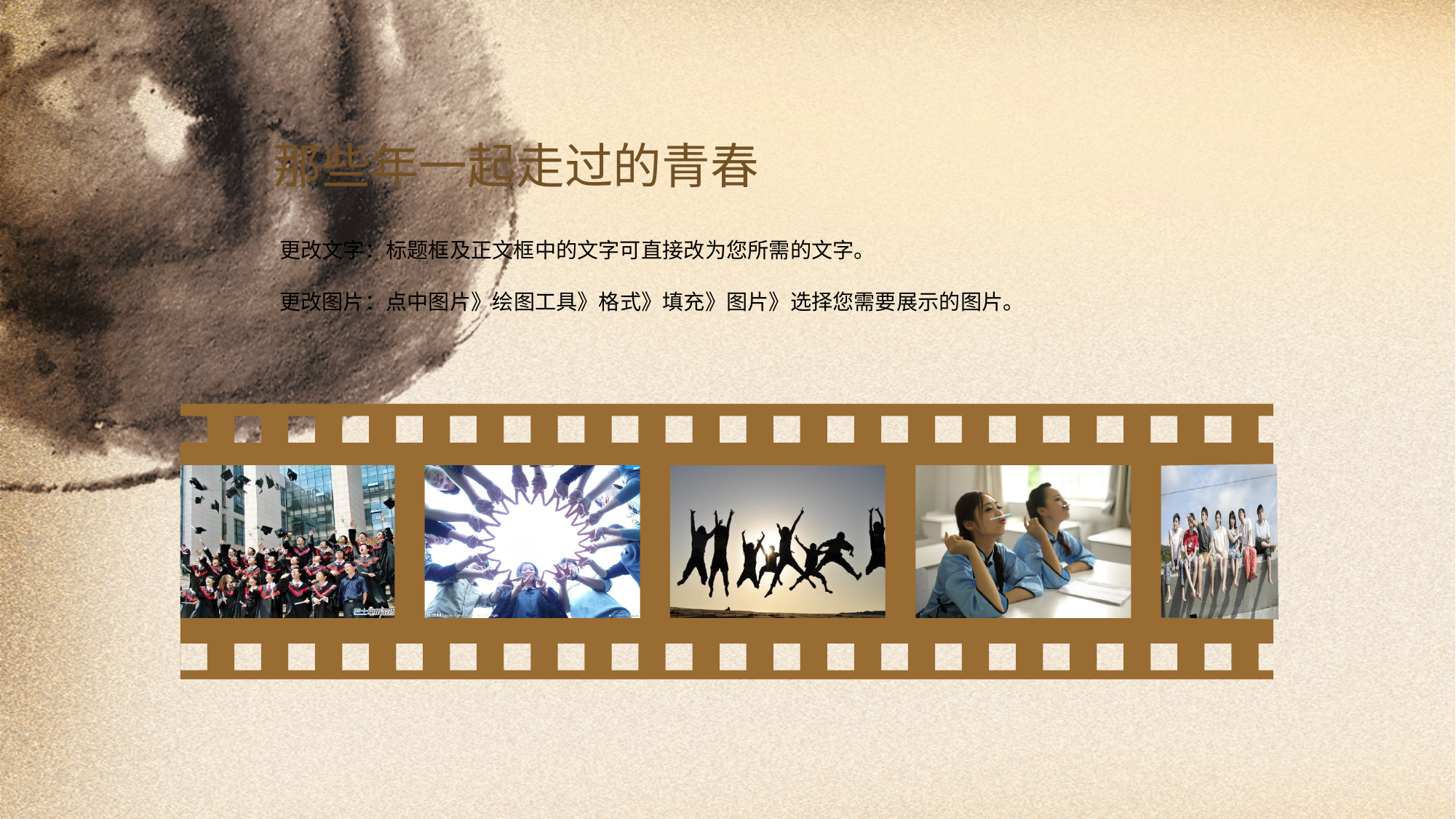

那些年一起走过的青春
更改文字：标题框及正文框中的文字可直接改为您所需的文字。
更改图片：点中图片》绘图工具》格式》填充》图片》选择您需要展示的图片。